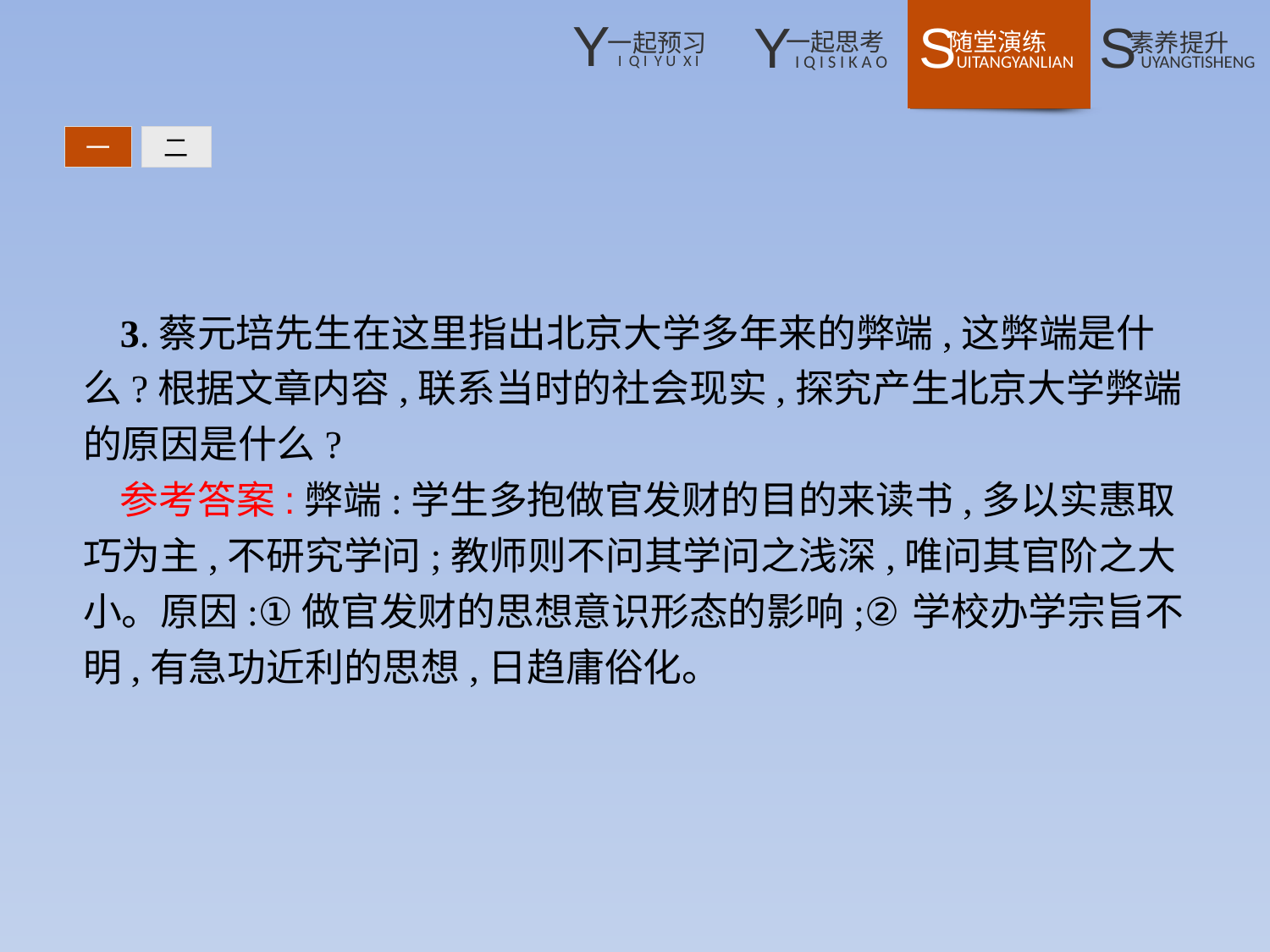

一
二
3.蔡元培先生在这里指出北京大学多年来的弊端,这弊端是什么?根据文章内容,联系当时的社会现实,探究产生北京大学弊端的原因是什么?
参考答案:弊端:学生多抱做官发财的目的来读书,多以实惠取巧为主,不研究学问;教师则不问其学问之浅深,唯问其官阶之大小。原因:①做官发财的思想意识形态的影响;②学校办学宗旨不明,有急功近利的思想,日趋庸俗化。